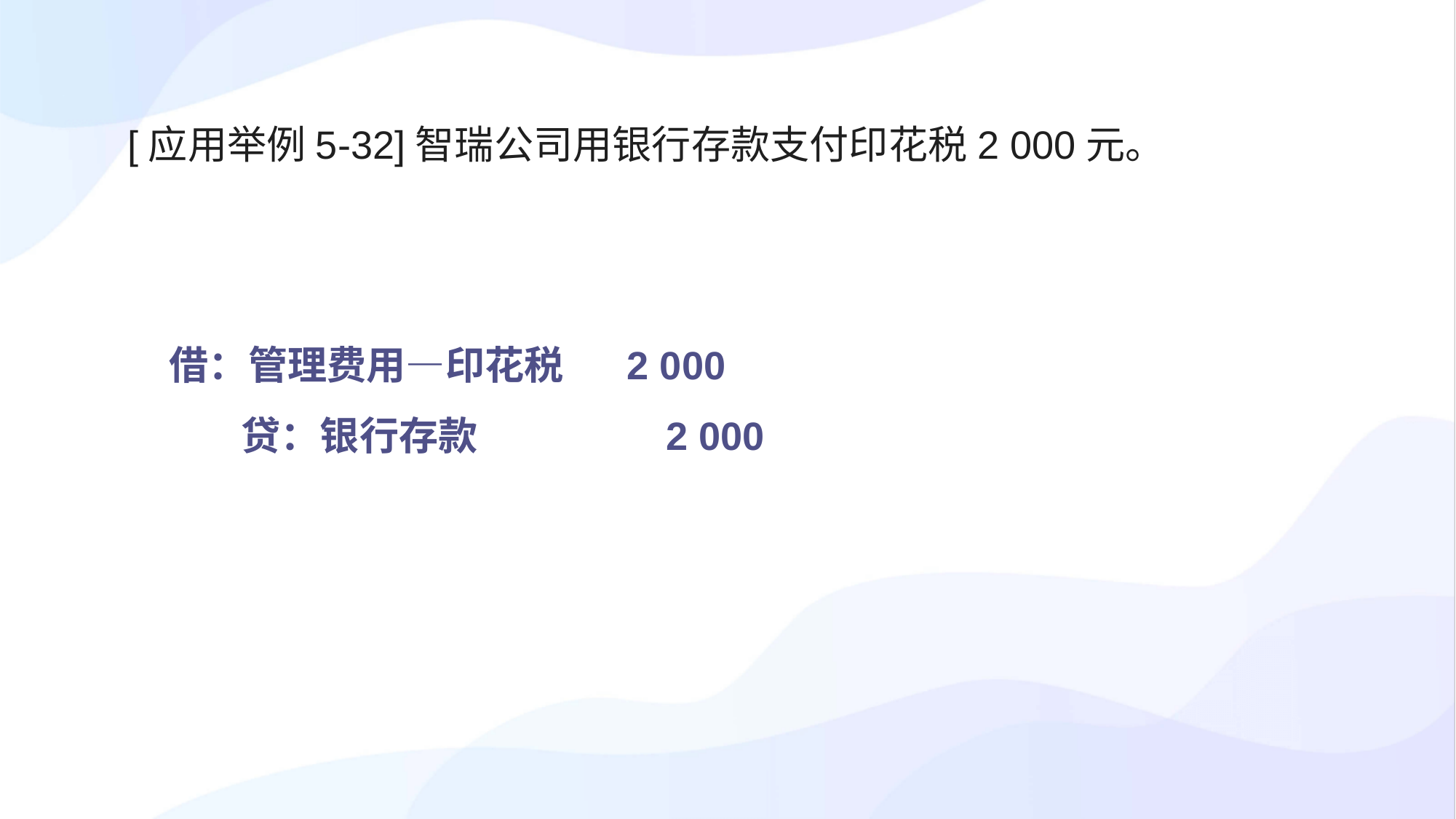

[应用举例5-32]智瑞公司用银行存款支付印花税2 000元。
借：管理费用—印花税      2 000
       贷：银行存款                    2 000